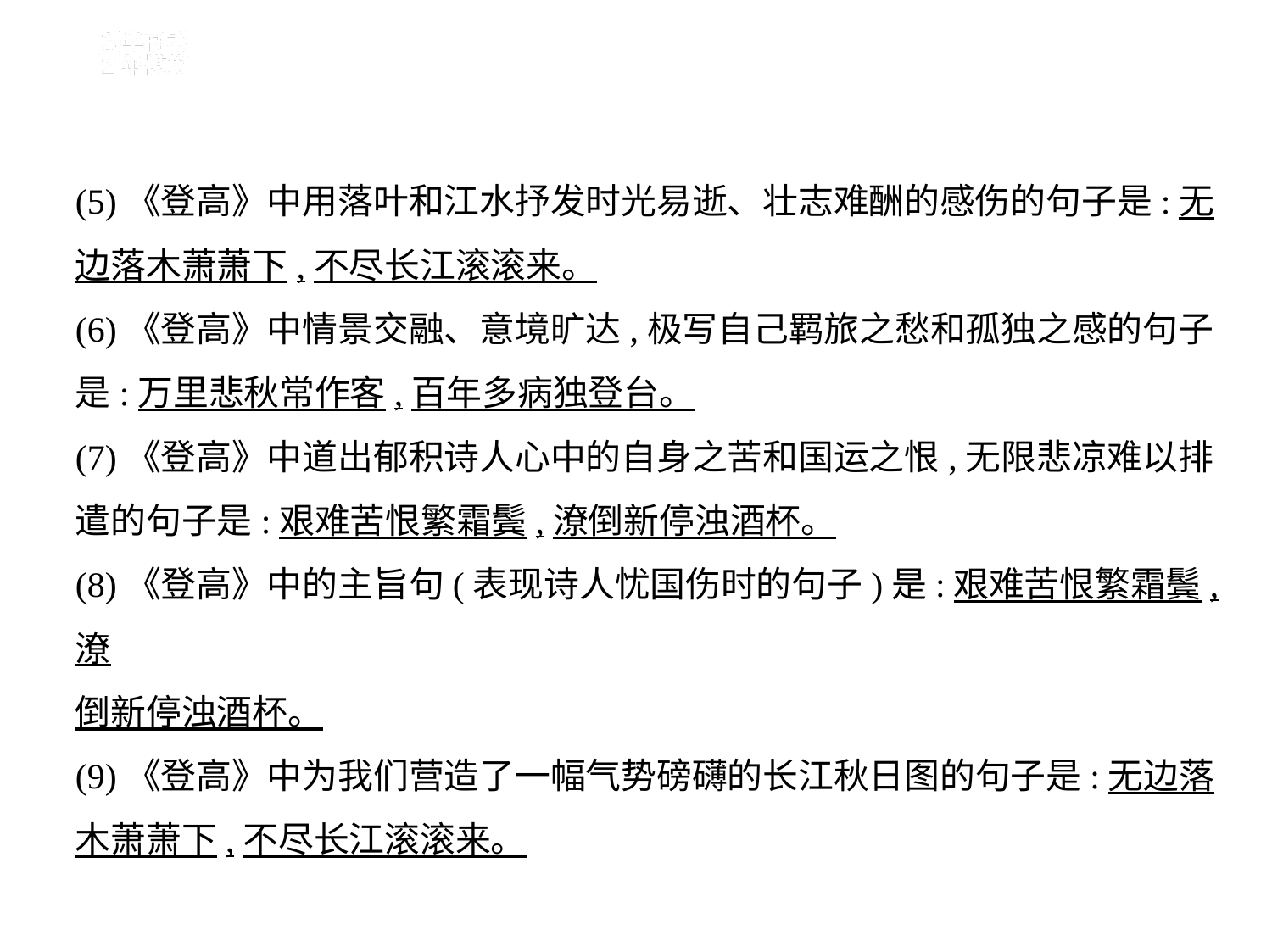

(5)《登高》中用落叶和江水抒发时光易逝、壮志难酬的感伤的句子是:无
边落木萧萧下,不尽长江滚滚来。
(6)《登高》中情景交融、意境旷达,极写自己羁旅之愁和孤独之感的句子
是:万里悲秋常作客,百年多病独登台。
(7)《登高》中道出郁积诗人心中的自身之苦和国运之恨,无限悲凉难以排
遣的句子是:艰难苦恨繁霜鬓,潦倒新停浊酒杯。
(8)《登高》中的主旨句(表现诗人忧国伤时的句子)是:艰难苦恨繁霜鬓,潦
倒新停浊酒杯。
(9)《登高》中为我们营造了一幅气势磅礴的长江秋日图的句子是:无边落
木萧萧下,不尽长江滚滚来。